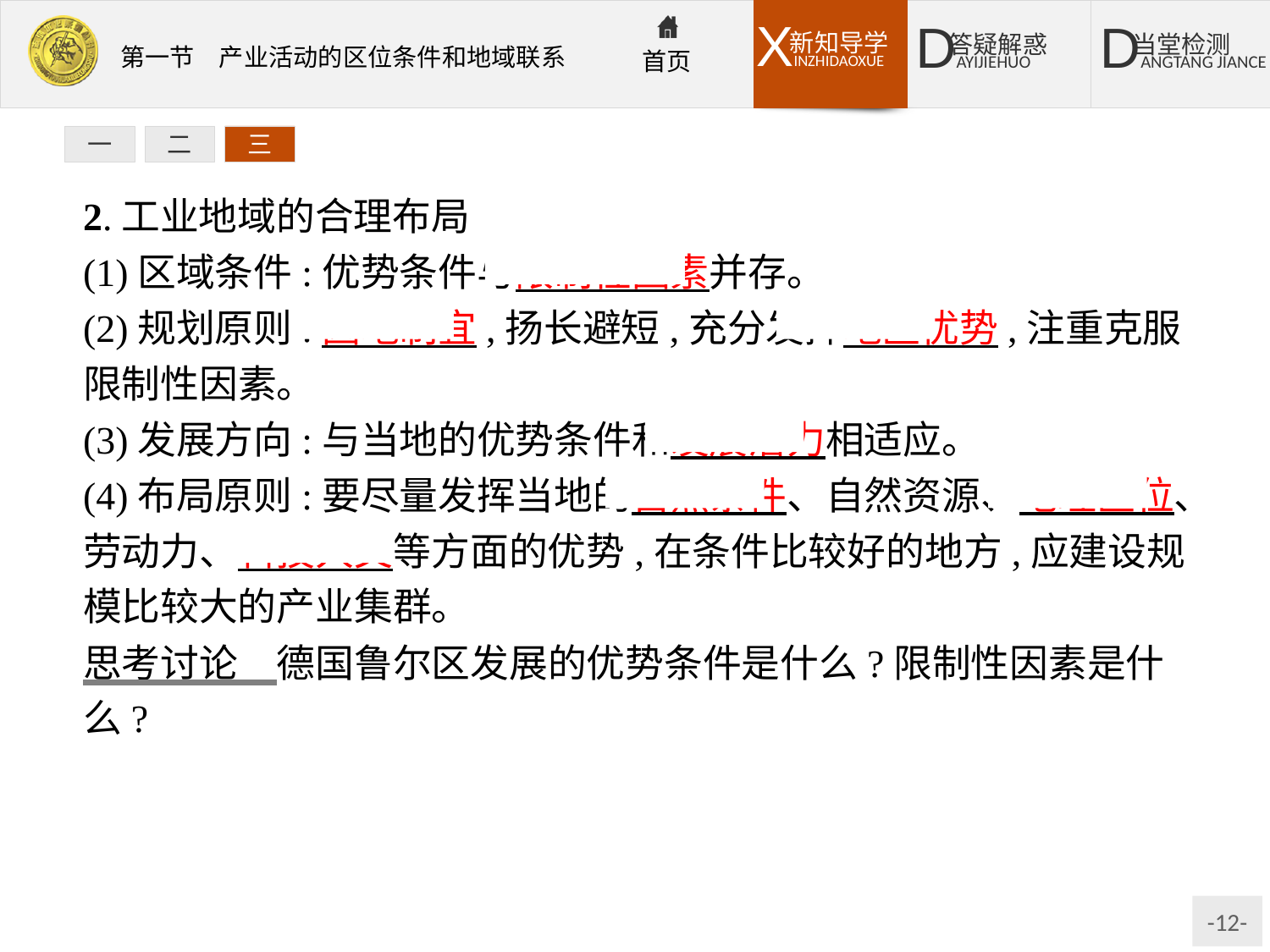

一
二
三
2.工业地域的合理布局
(1)区域条件:优势条件与限制性因素并存。
(2)规划原则:因地制宜,扬长避短,充分发挥地区优势,注重克服限制性因素。
(3)发展方向:与当地的优势条件和发展潜力相适应。
(4)布局原则:要尽量发挥当地的自然条件、自然资源、地理区位、劳动力、科技人文等方面的优势,在条件比较好的地方,应建设规模比较大的产业集群。
思考讨论　德国鲁尔区发展的优势条件是什么?限制性因素是什么?
提示优势条件:煤炭资源丰富,水陆交通便利,水资源充足,市场广阔。限制性因素:铁矿资源缺乏。